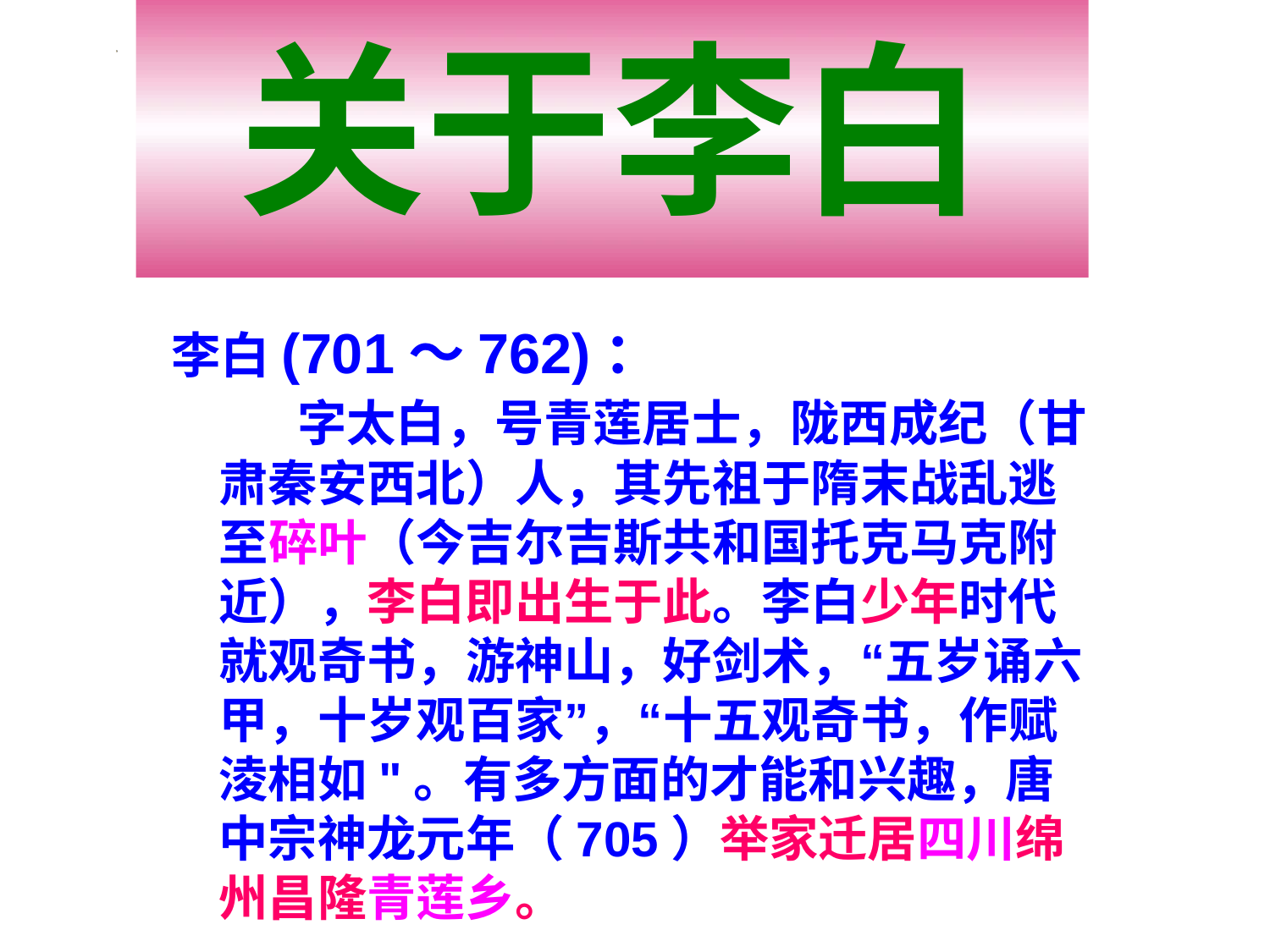

# 关于李白
李白(701～762)：
     字太白，号青莲居士，陇西成纪（甘肃秦安西北）人，其先祖于隋末战乱逃至碎叶（今吉尔吉斯共和国托克马克附近），李白即出生于此。李白少年时代就观奇书，游神山，好剑术，“五岁诵六甲，十岁观百家”，“十五观奇书，作赋淩相如"。有多方面的才能和兴趣，唐中宗神龙元年（705）举家迁居四川绵州昌隆青莲乡。